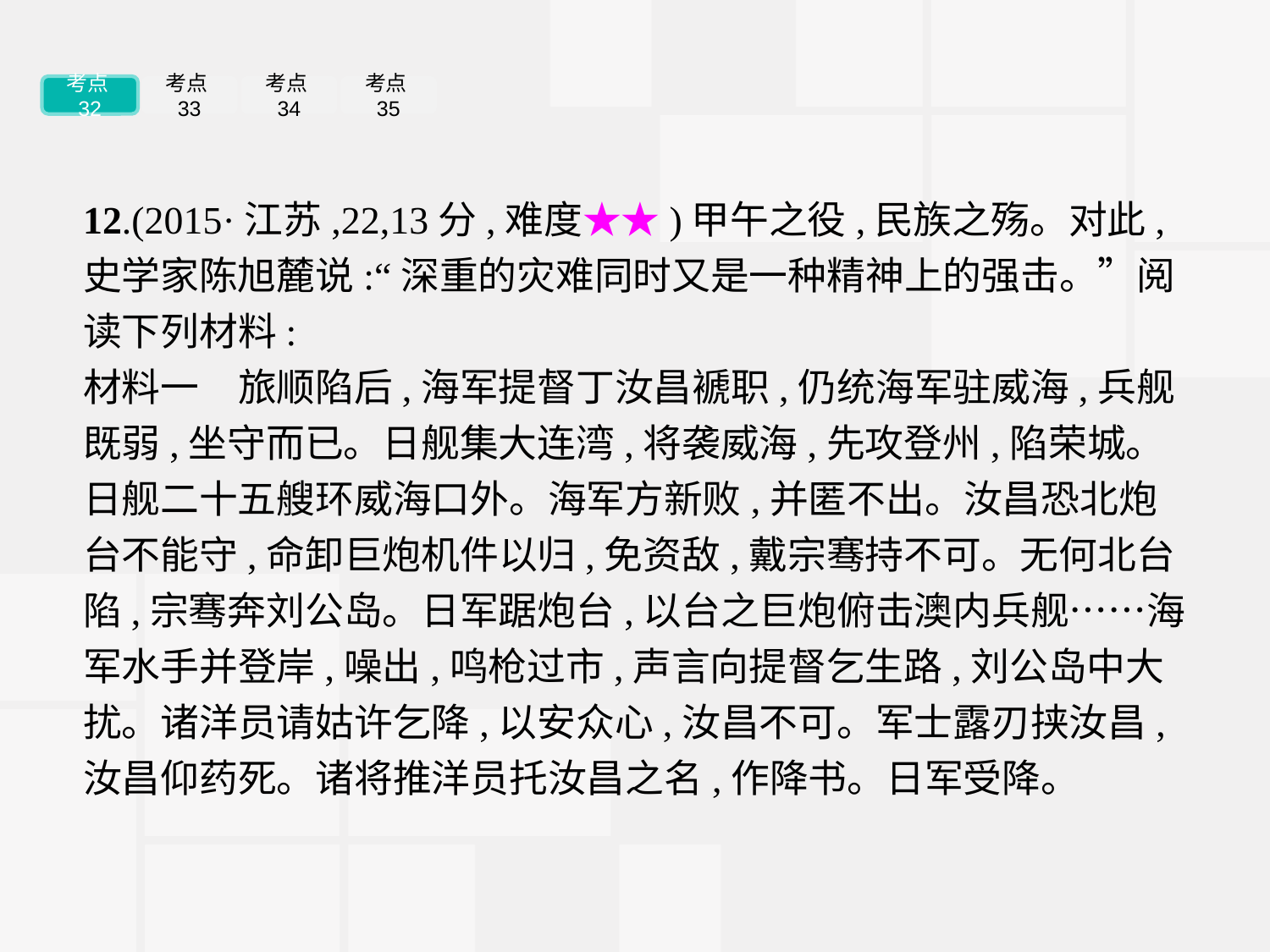

考点32
考点33
考点34
考点35
12.(2015·江苏,22,13分,难度★★)甲午之役,民族之殇。对此,史学家陈旭麓说:“深重的灾难同时又是一种精神上的强击。”阅读下列材料:
材料一　旅顺陷后,海军提督丁汝昌褫职,仍统海军驻威海,兵舰既弱,坐守而已。日舰集大连湾,将袭威海,先攻登州,陷荣城。日舰二十五艘环威海口外。海军方新败,并匿不出。汝昌恐北炮台不能守,命卸巨炮机件以归,免资敌,戴宗骞持不可。无何北台陷,宗骞奔刘公岛。日军踞炮台,以台之巨炮俯击澳内兵舰……海军水手并登岸,噪出,鸣枪过市,声言向提督乞生路,刘公岛中大扰。诸洋员请姑许乞降,以安众心,汝昌不可。军士露刃挟汝昌,汝昌仰药死。诸将推洋员托汝昌之名,作降书。日军受降。